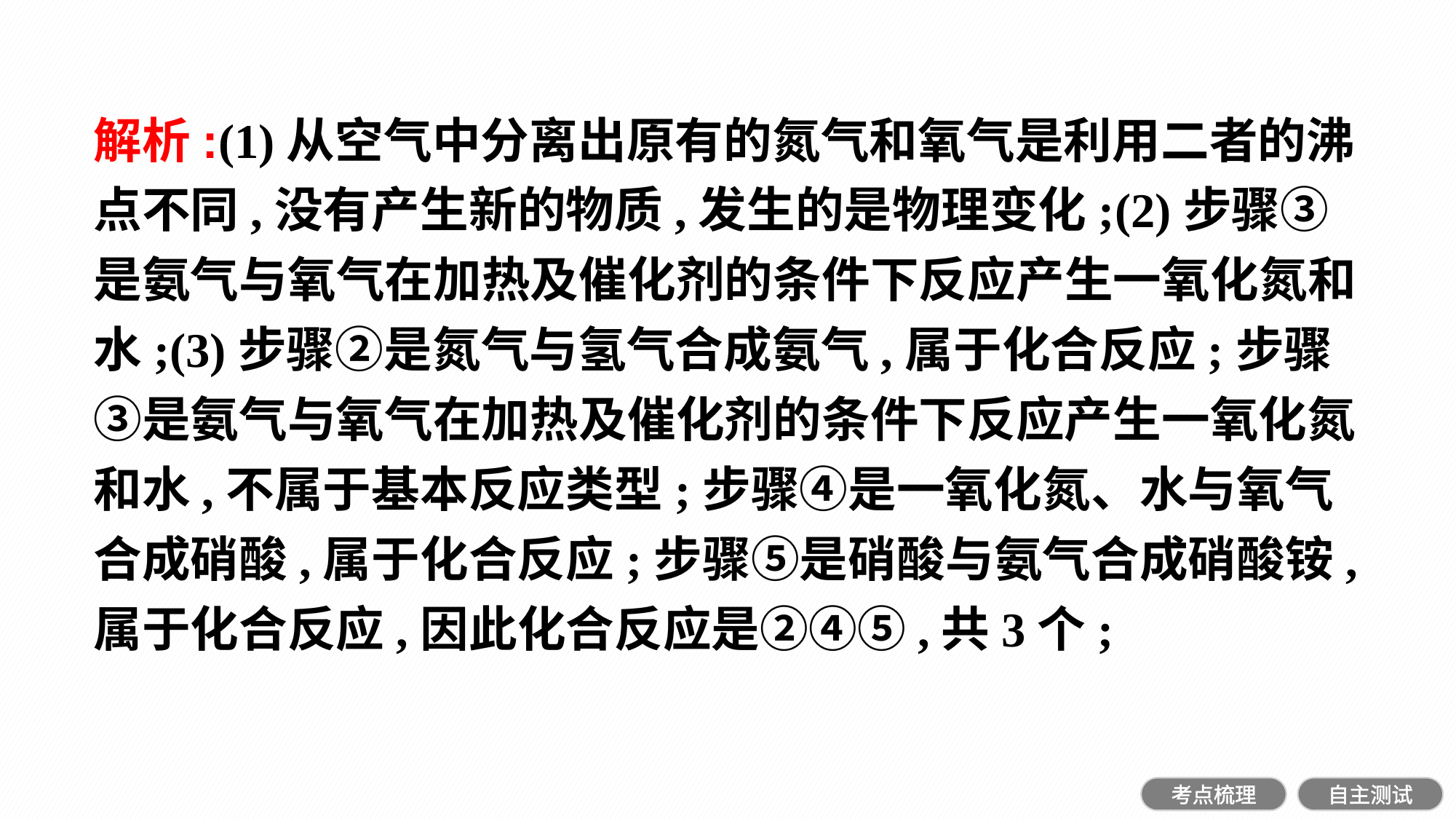

解析:(1)从空气中分离出原有的氮气和氧气是利用二者的沸点不同,没有产生新的物质,发生的是物理变化;(2)步骤③是氨气与氧气在加热及催化剂的条件下反应产生一氧化氮和水;(3)步骤②是氮气与氢气合成氨气,属于化合反应;步骤③是氨气与氧气在加热及催化剂的条件下反应产生一氧化氮和水,不属于基本反应类型;步骤④是一氧化氮、水与氧气合成硝酸,属于化合反应;步骤⑤是硝酸与氨气合成硝酸铵,属于化合反应,因此化合反应是②④⑤,共3个;